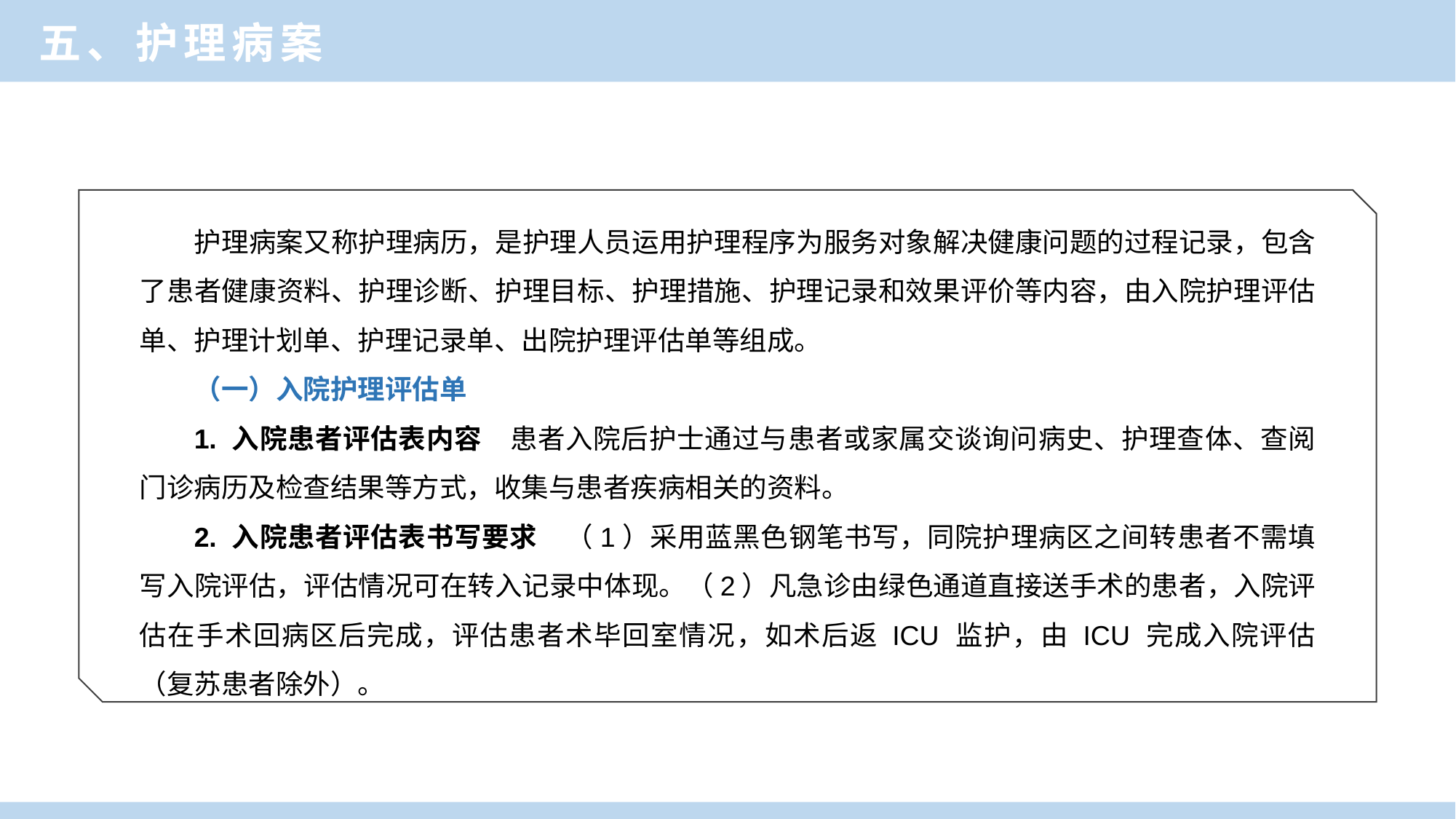

五、护理病案

护理病案又称护理病历，是护理人员运用护理程序为服务对象解决健康问题的过程记录，包含了患者健康资料、护理诊断、护理目标、护理措施、护理记录和效果评价等内容，由入院护理评估单、护理计划单、护理记录单、出院护理评估单等组成。
（一）入院护理评估单
1. 入院患者评估表内容　患者入院后护士通过与患者或家属交谈询问病史、护理查体、查阅门诊病历及检查结果等方式，收集与患者疾病相关的资料。
2. 入院患者评估表书写要求　（1）采用蓝黑色钢笔书写，同院护理病区之间转患者不需填写入院评估，评估情况可在转入记录中体现。（2）凡急诊由绿色通道直接送手术的患者，入院评估在手术回病区后完成，评估患者术毕回室情况，如术后返 ICU 监护，由 ICU 完成入院评估（复苏患者除外）。